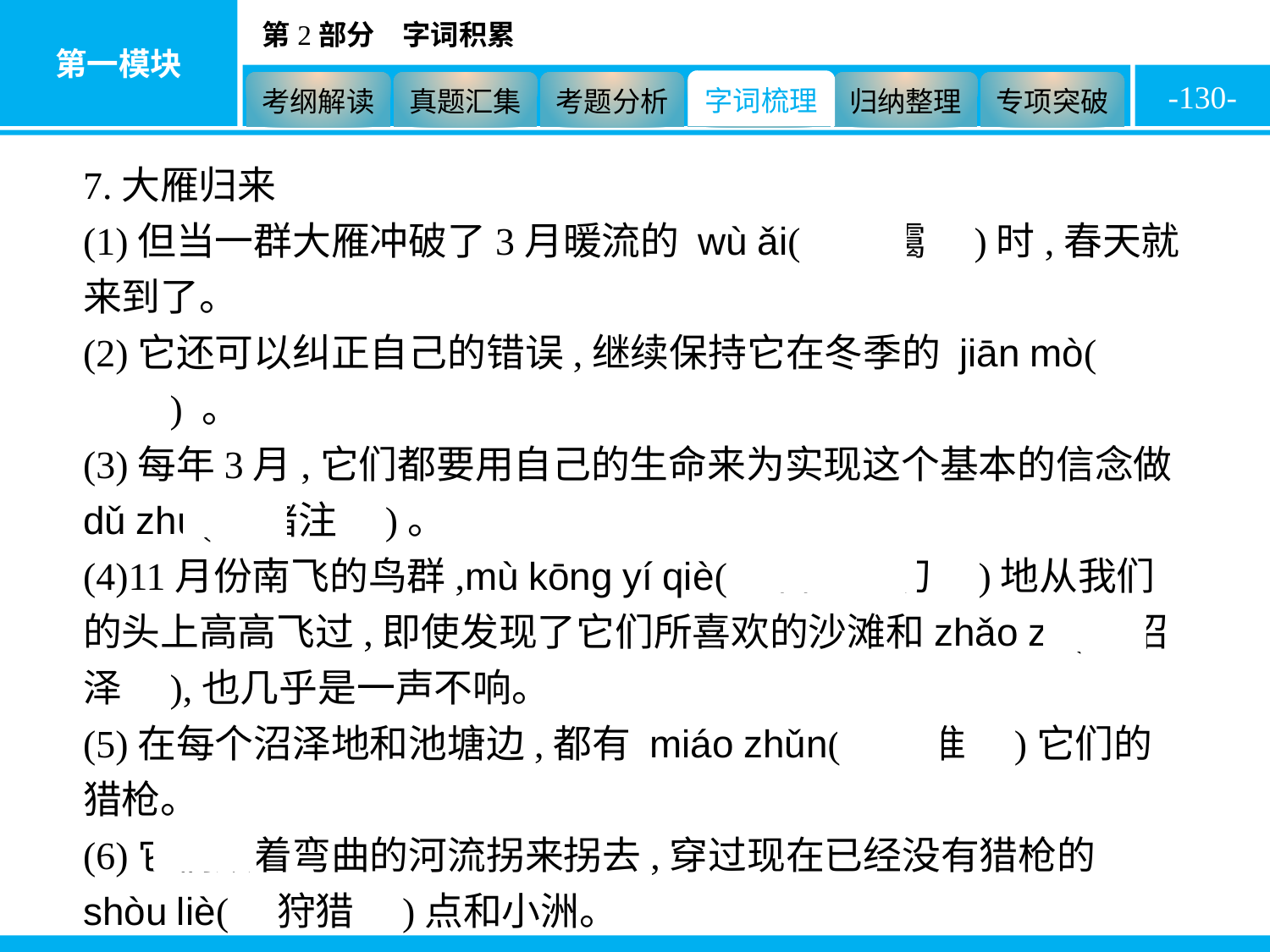

-130-
7.大雁归来
(1)但当一群大雁冲破了3月暖流的 wù ǎi(　雾霭　)时,春天就来到了。
(2)它还可以纠正自己的错误,继续保持它在冬季的 jiān mò(　缄默　) 。
(3)每年3月,它们都要用自己的生命来为实现这个基本的信念做dǔ zhù(　赌注　)。
(4)11月份南飞的鸟群,mù kōng yí qiè(　目空一切　)地从我们的头上高高飞过,即使发现了它们所喜欢的沙滩和zhǎo zé(　沼泽　),也几乎是一声不响。
(5)在每个沼泽地和池塘边,都有 miáo zhǔn(　瞄准　)它们的猎枪。
(6)它们顺着弯曲的河流拐来拐去,穿过现在已经没有猎枪的shòu liè(　狩猎　)点和小洲。